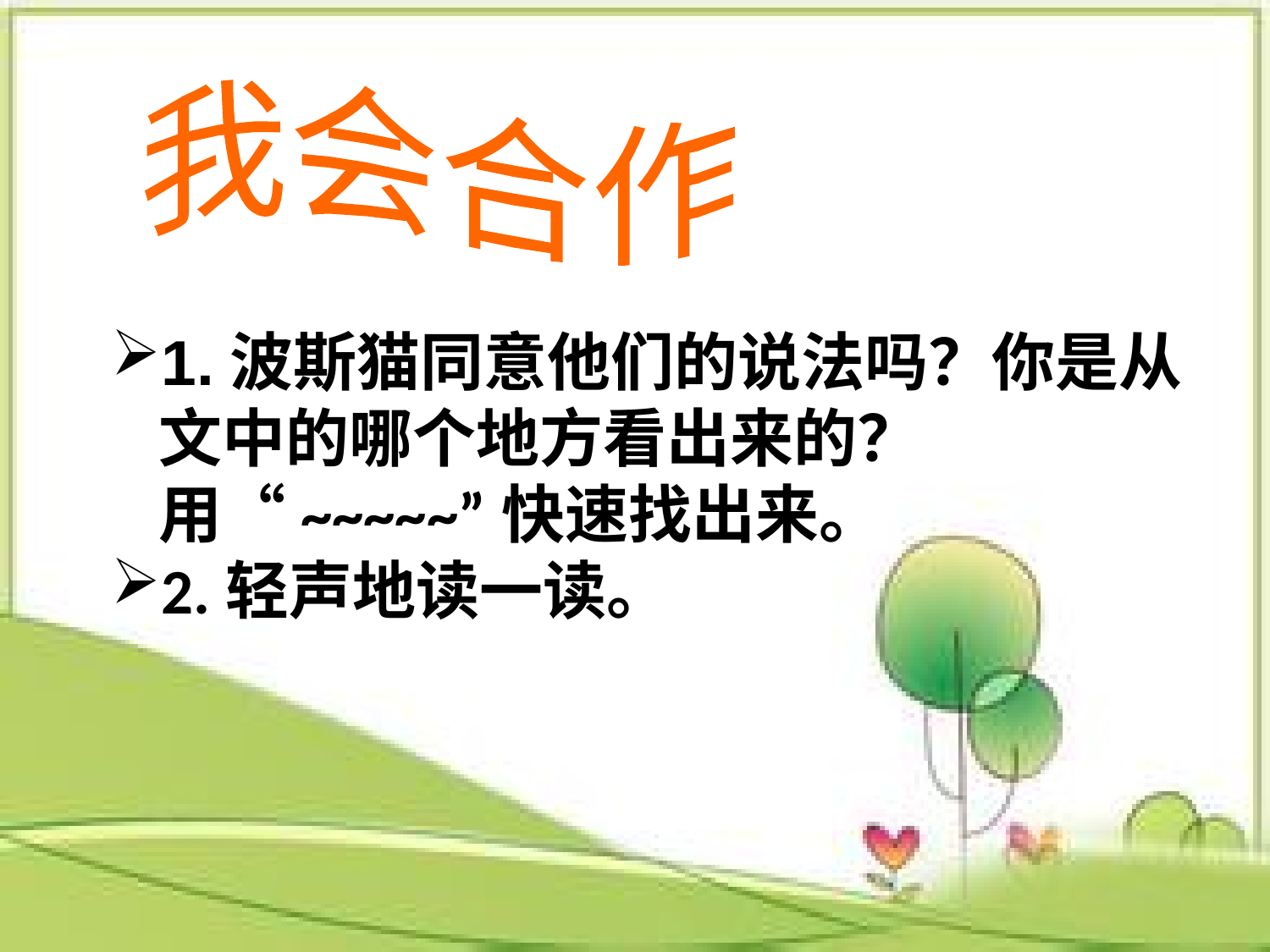

我会合作
1.波斯猫同意他们的说法吗？你是从文中的哪个地方看出来的？用“~~~~~”快速找出来。
2.轻声地读一读。